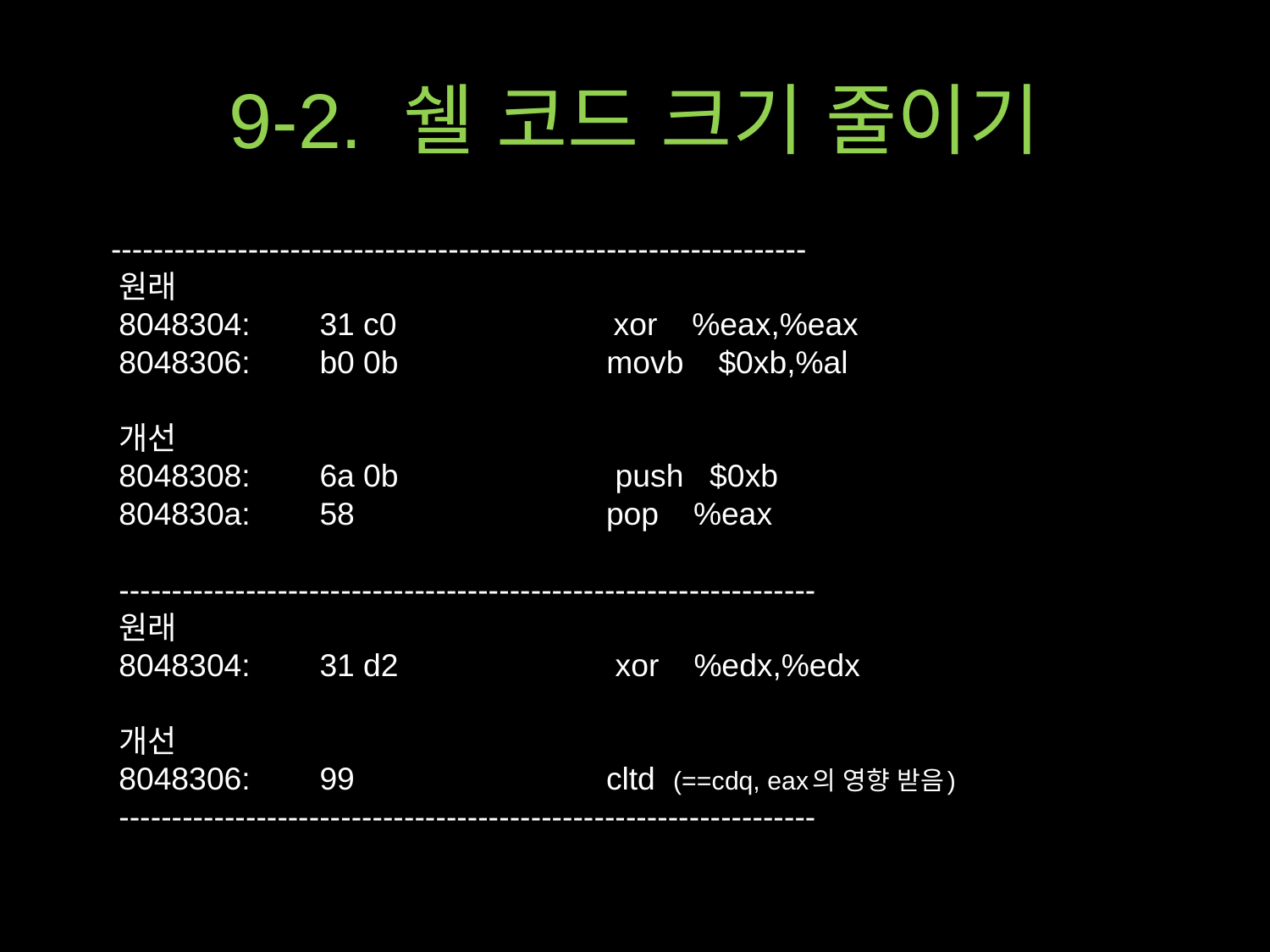

# 9-2. 쉘 코드 크기 줄이기
    ------------------------------------------------------------------
원래
8048304:        31 c0                         xor    %eax,%eax
8048306:        b0 0b                        movb    $0xb,%al
개선
8048308:        6a 0b                         push   $0xb
804830a:        58                             pop    %eax
------------------------------------------------------------------
원래
8048304:        31 d2                         xor    %edx,%edx
개선
8048306:        99                             cltd  (==cdq, eax의 영향 받음)
------------------------------------------------------------------